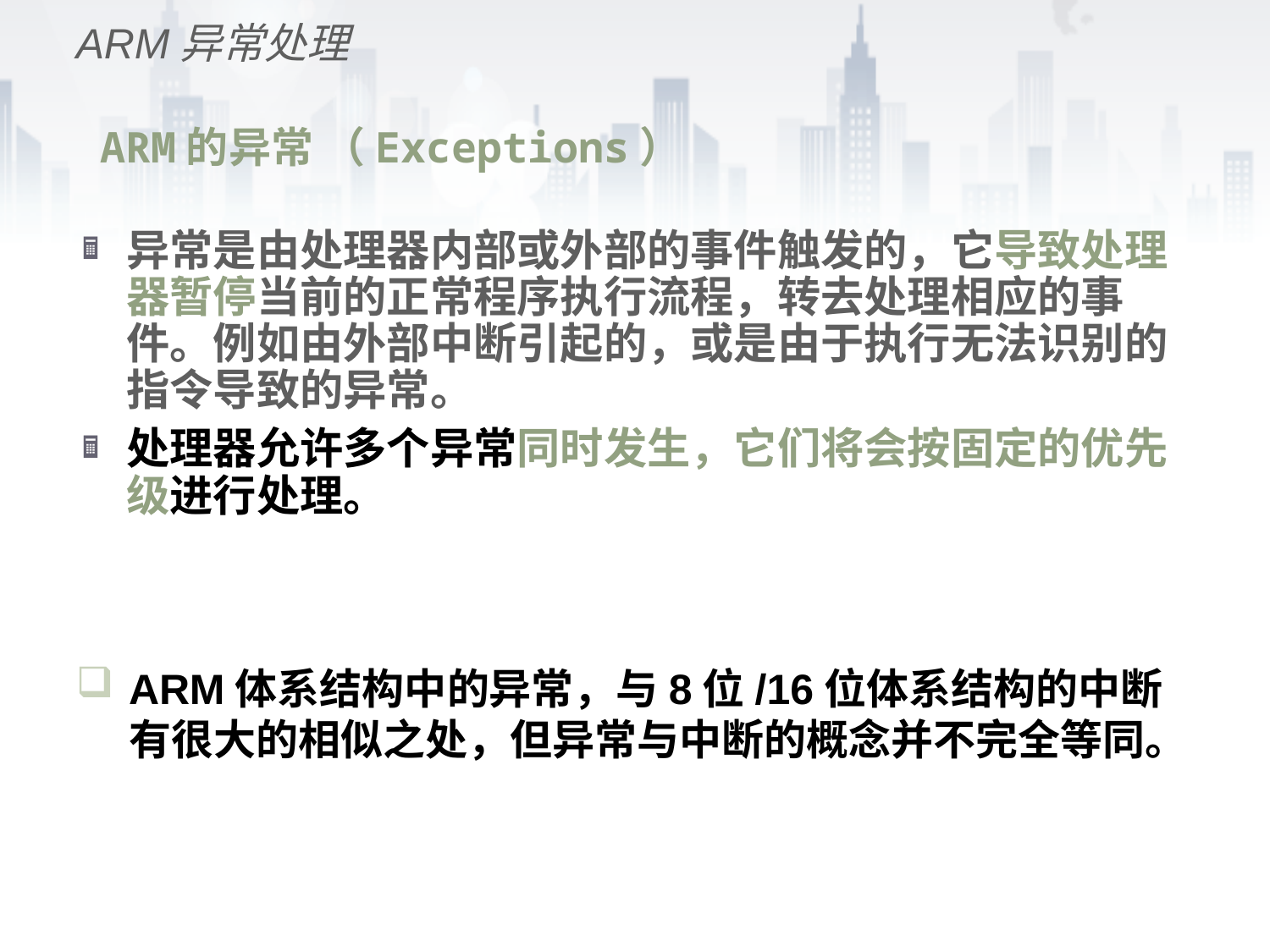

ARM异常处理
# ARM的异常 （Exceptions）
异常是由处理器内部或外部的事件触发的，它导致处理器暂停当前的正常程序执行流程，转去处理相应的事件。例如由外部中断引起的，或是由于执行无法识别的指令导致的异常。
处理器允许多个异常同时发生，它们将会按固定的优先级进行处理。
ARM体系结构中的异常，与8位/16位体系结构的中断有很大的相似之处，但异常与中断的概念并不完全等同。